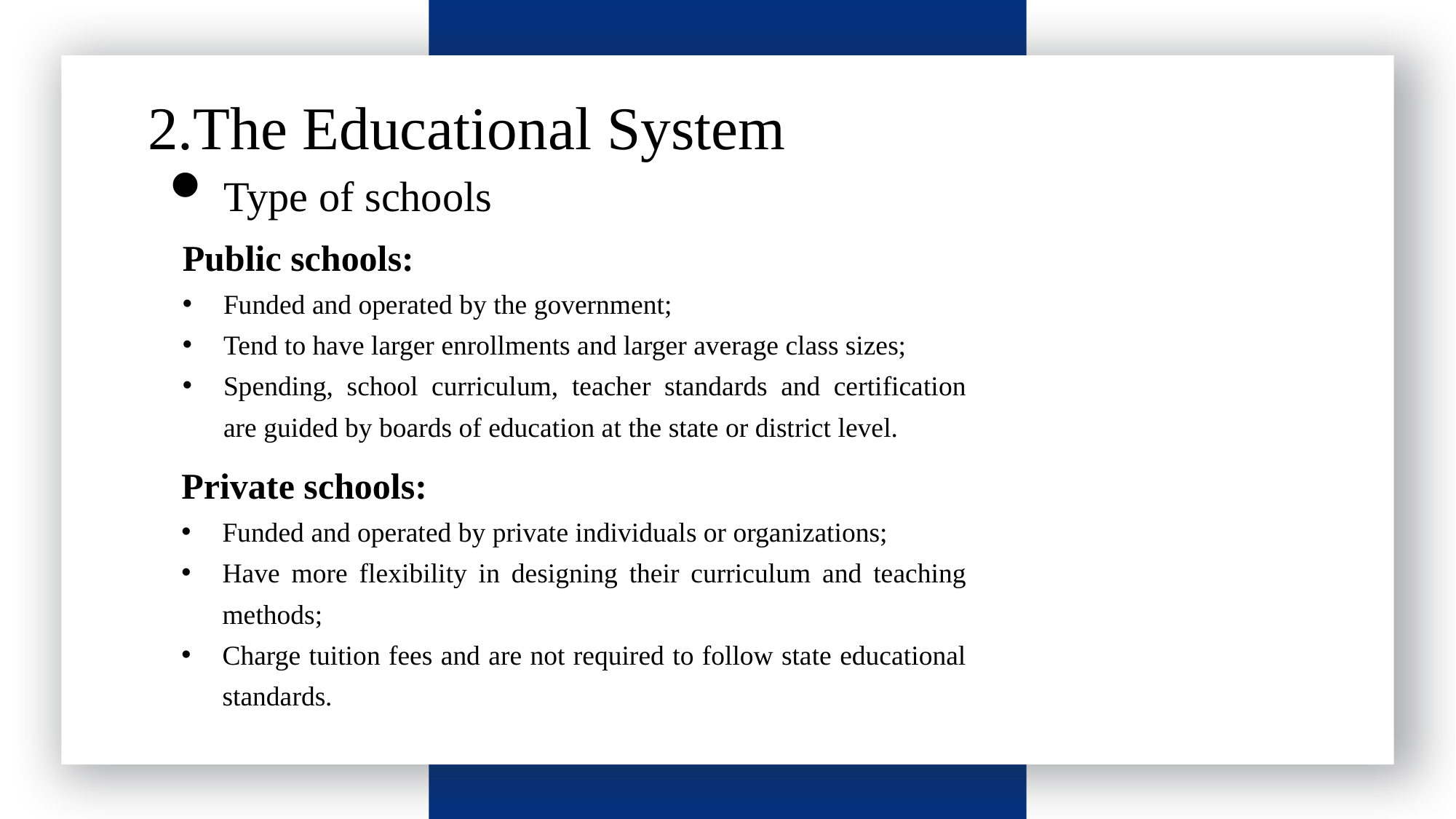

2.The Educational System
请输入标题
Type of schools
Public schools:
Funded and operated by the government;
Tend to have larger enrollments and larger average class sizes;
Spending, school curriculum, teacher standards and certification are guided by boards of education at the state or district level.
Private schools:
Funded and operated by private individuals or organizations;
Have more flexibility in designing their curriculum and teaching methods;
Charge tuition fees and are not required to follow state educational standards.